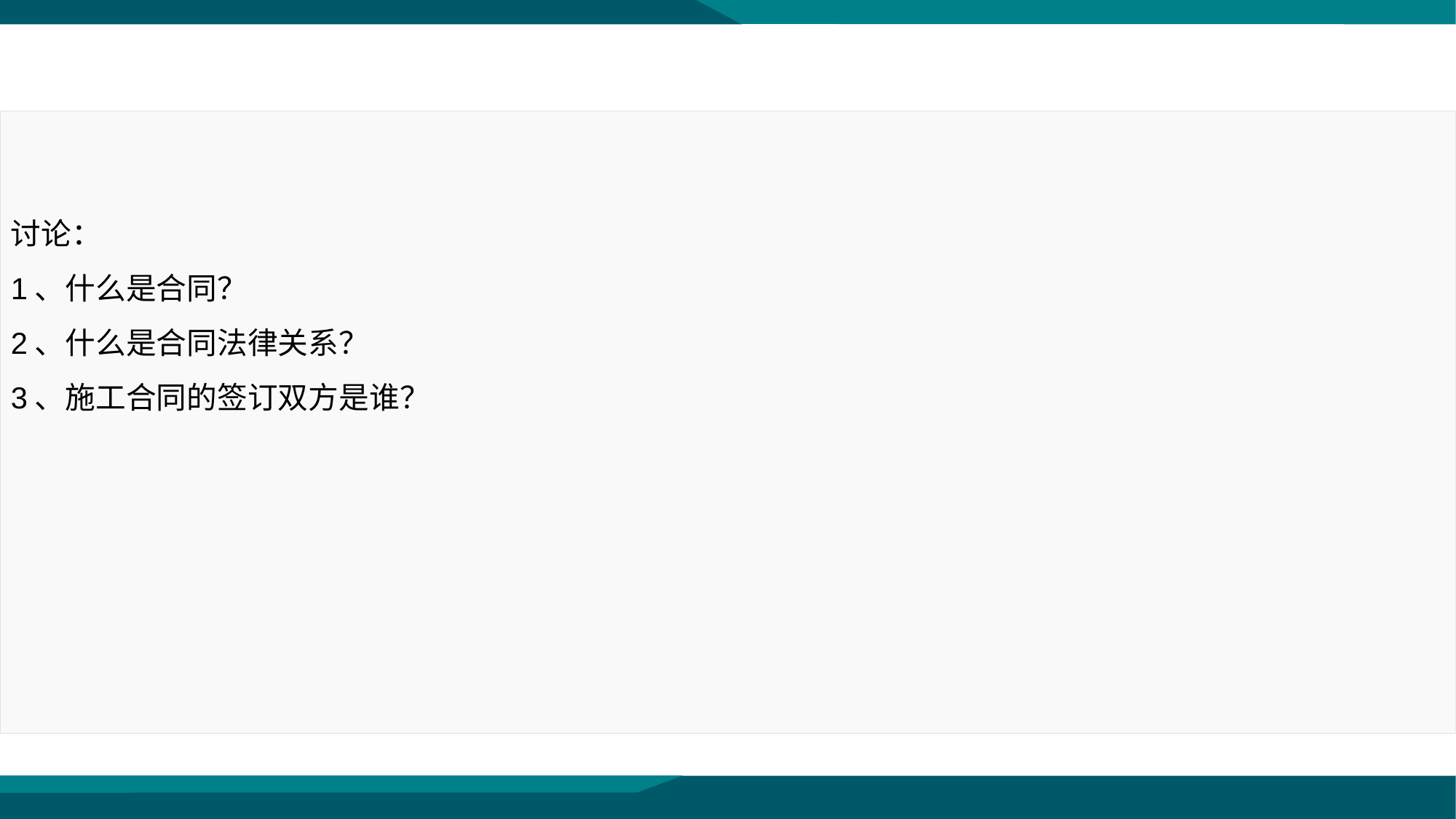

任务一 学习建设工程合同
讨论：
1、什么是合同？
2、什么是合同法律关系？
3、施工合同的签订双方是谁？